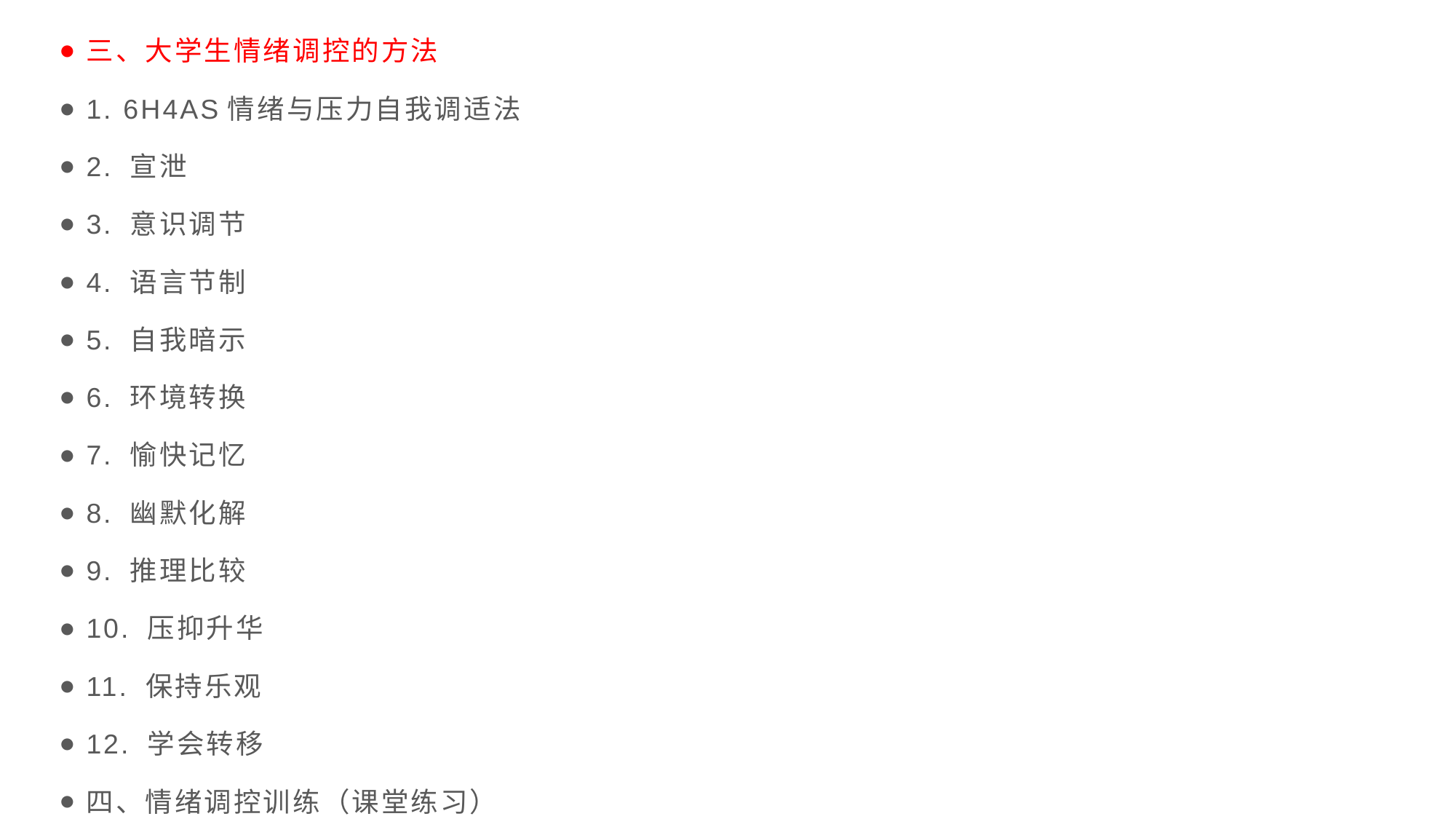

三、大学生情绪调控的方法
1. 6H4AS情绪与压力自我调适法
2. 宣泄
3. 意识调节
4. 语言节制
5. 自我暗示
6. 环境转换
7. 愉快记忆
8. 幽默化解
9. 推理比较
10. 压抑升华
11. 保持乐观
12. 学会转移
四、情绪调控训练（课堂练习）